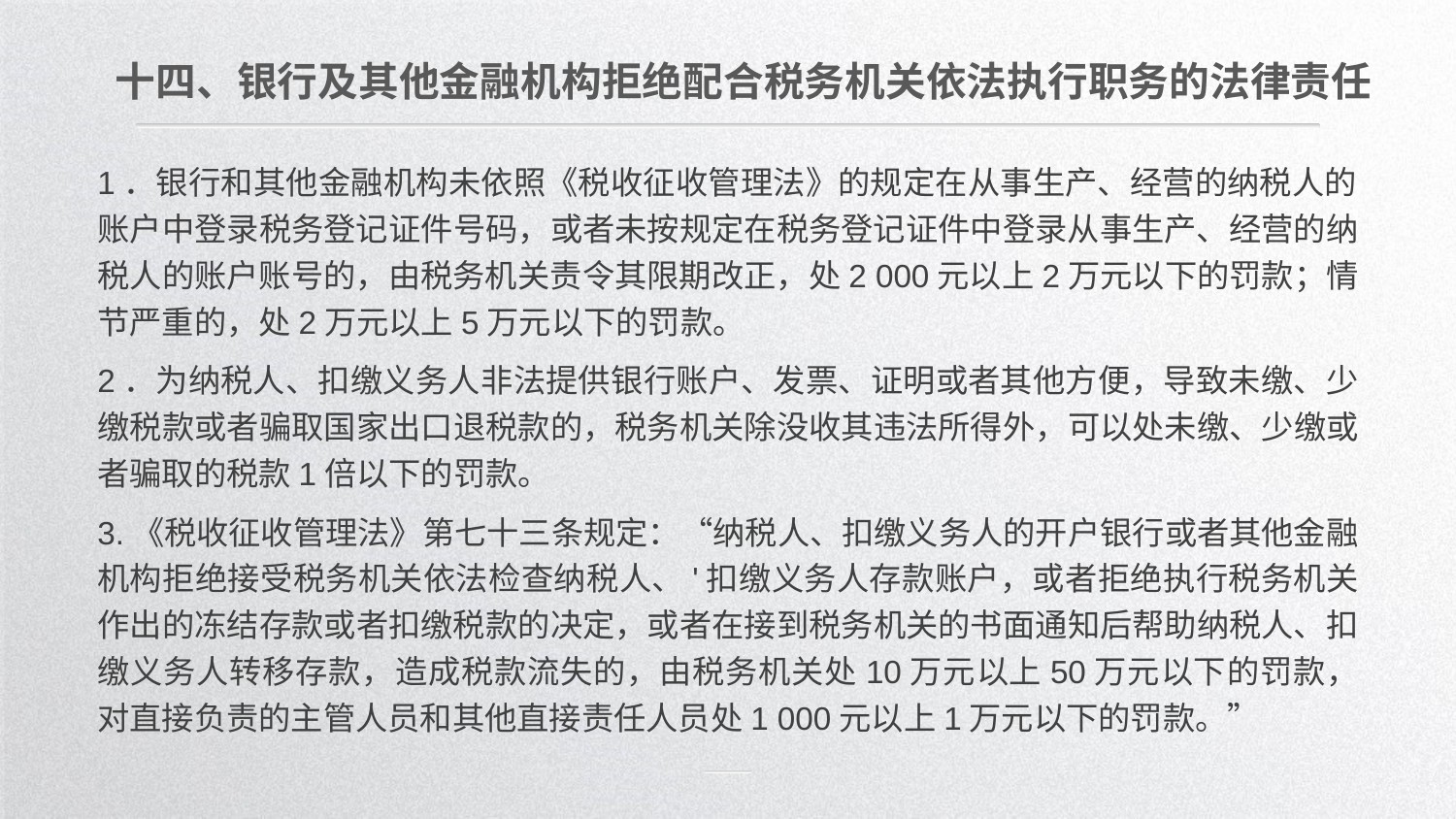

十四、银行及其他金融机构拒绝配合税务机关依法执行职务的法律责任
1．银行和其他金融机构未依照《税收征收管理法》的规定在从事生产、经营的纳税人的账户中登录税务登记证件号码，或者未按规定在税务登记证件中登录从事生产、经营的纳税人的账户账号的，由税务机关责令其限期改正，处2 000元以上2万元以下的罚款；情节严重的，处2万元以上5万元以下的罚款。
2．为纳税人、扣缴义务人非法提供银行账户、发票、证明或者其他方便，导致未缴、少缴税款或者骗取国家出口退税款的，税务机关除没收其违法所得外，可以处未缴、少缴或者骗取的税款1倍以下的罚款。
3.《税收征收管理法》第七十三条规定：“纳税人、扣缴义务人的开户银行或者其他金融机构拒绝接受税务机关依法检查纳税人、'扣缴义务人存款账户，或者拒绝执行税务机关作出的冻结存款或者扣缴税款的决定，或者在接到税务机关的书面通知后帮助纳税人、扣缴义务人转移存款，造成税款流失的，由税务机关处10万元以上50万元以下的罚款，对直接负责的主管人员和其他直接责任人员处1 000元以上1万元以下的罚款。”